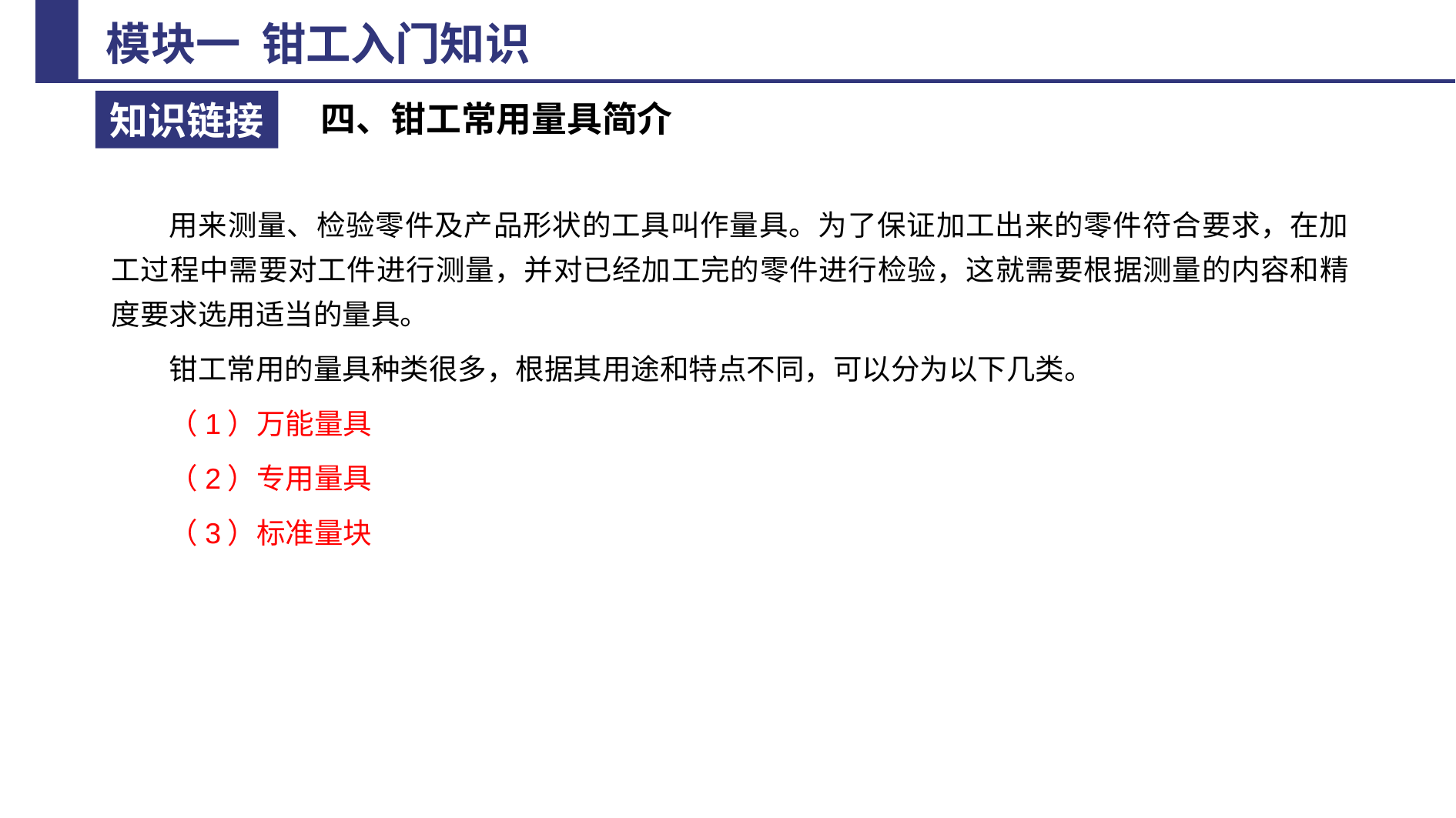

四、钳工常用量具简介
用来测量、检验零件及产品形状的工具叫作量具。为了保证加工出来的零件符合要求，在加工过程中需要对工件进行测量，并对已经加工完的零件进行检验，这就需要根据测量的内容和精度要求选用适当的量具。
钳工常用的量具种类很多，根据其用途和特点不同，可以分为以下几类。
（1）万能量具
（2）专用量具
（3）标准量块